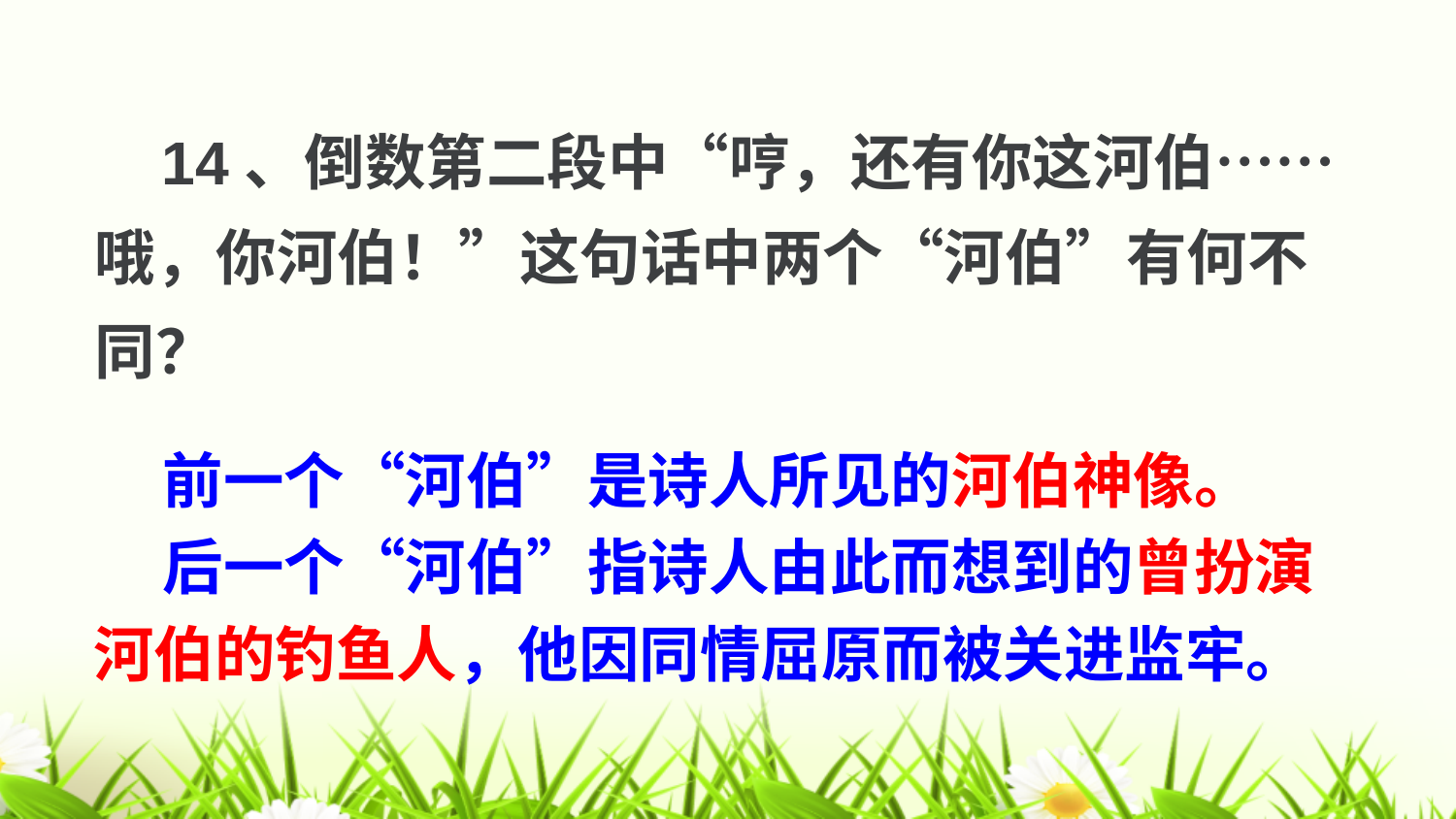

14、倒数第二段中“哼，还有你这河伯……哦，你河伯！”这句话中两个“河伯”有何不同？
    前一个“河伯”是诗人所见的河伯神像。
    后一个“河伯”指诗人由此而想到的曾扮演河伯的钓鱼人，他因同情屈原而被关进监牢。